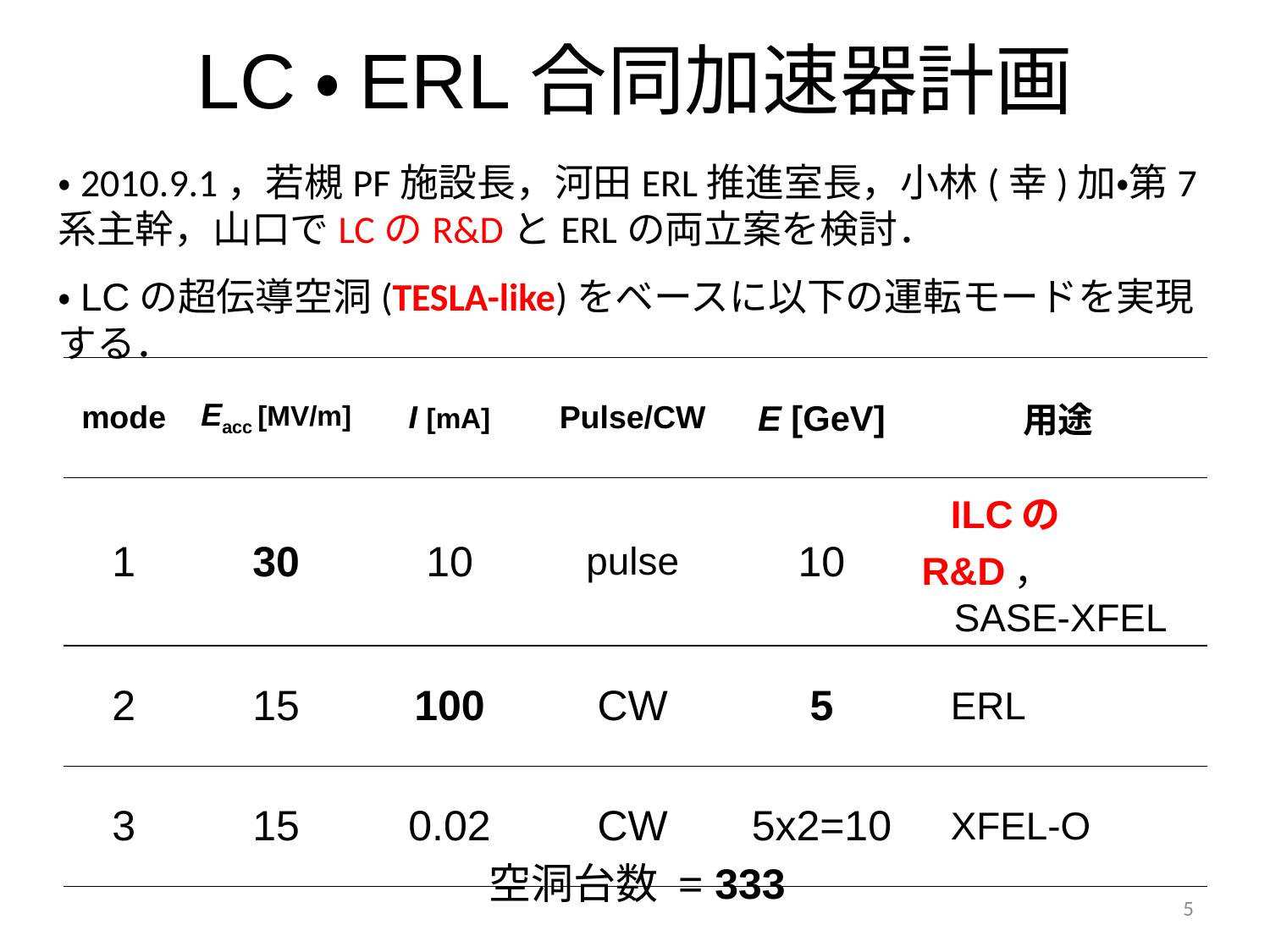

# LC・ERL合同加速器計画
・2010.9.1，若槻PF施設長，河田ERL推進室長，小林(幸)加・第7系主幹，山口でLCのR&DとERLの両立案を検討．
・LCの超伝導空洞(TESLA-like)をベースに以下の運転モードを実現する．
| mode | Eacc [MV/m] | I [mA] | Pulse/CW | E [GeV] | 用途 |
| --- | --- | --- | --- | --- | --- |
| 1 | 30 | 10 | pulse | 10 | ILCのR&D， SASE-XFEL |
| 2 | 15 | 100 | CW | 5 | ERL |
| 3 | 15 | 0.02 | CW | 5x2=10 | XFEL-O |
空洞台数 = 333
5